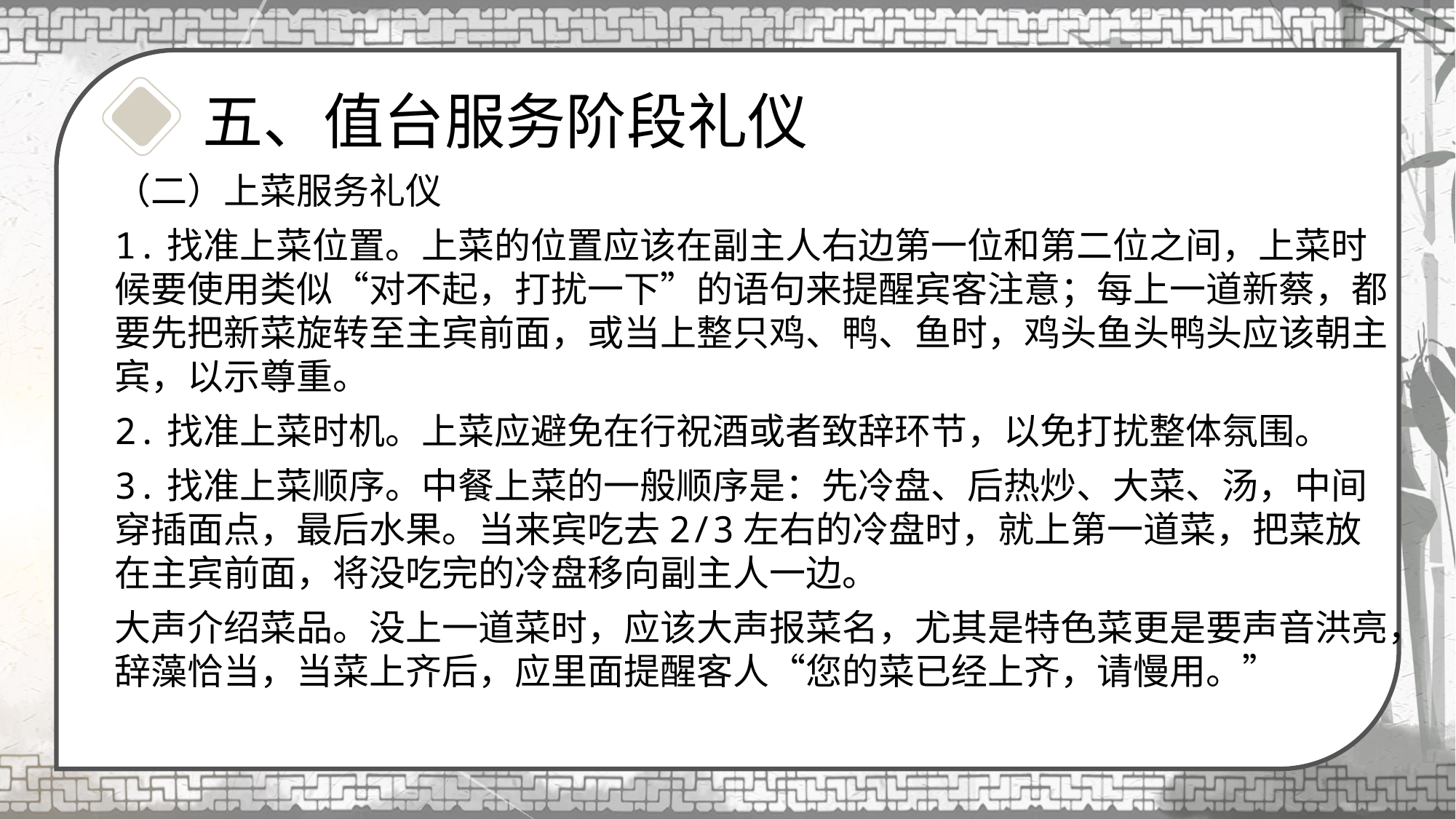

五、值台服务阶段礼仪
（二）上菜服务礼仪
1.找准上菜位置。上菜的位置应该在副主人右边第一位和第二位之间，上菜时候要使用类似“对不起，打扰一下”的语句来提醒宾客注意；每上一道新蔡，都要先把新菜旋转至主宾前面，或当上整只鸡、鸭、鱼时，鸡头鱼头鸭头应该朝主宾，以示尊重。
2.找准上菜时机。上菜应避免在行祝酒或者致辞环节，以免打扰整体氛围。
3.找准上菜顺序。中餐上菜的一般顺序是：先冷盘、后热炒、大菜、汤，中间穿插面点，最后水果。当来宾吃去2/3左右的冷盘时，就上第一道菜，把菜放在主宾前面，将没吃完的冷盘移向副主人一边。
大声介绍菜品。没上一道菜时，应该大声报菜名，尤其是特色菜更是要声音洪亮，辞藻恰当，当菜上齐后，应里面提醒客人“您的菜已经上齐，请慢用。”
1.11.1什么是仪容什么是仪容